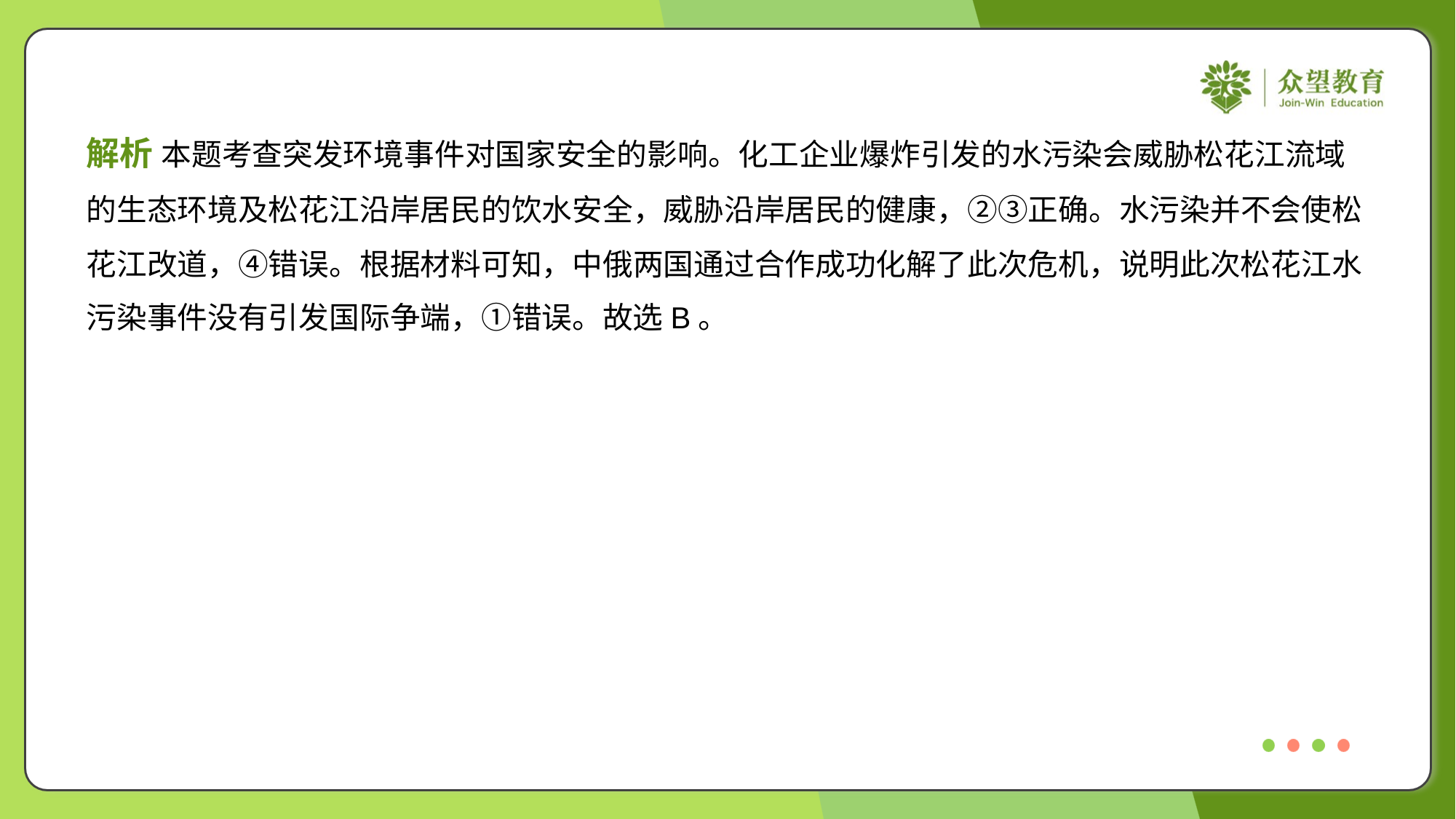

解析 本题考查突发环境事件对国家安全的影响。化工企业爆炸引发的水污染会威胁松花江流域
的生态环境及松花江沿岸居民的饮水安全，威胁沿岸居民的健康，②③正确。水污染并不会使松
花江改道，④错误。根据材料可知，中俄两国通过合作成功化解了此次危机，说明此次松花江水
污染事件没有引发国际争端，①错误。故选B。